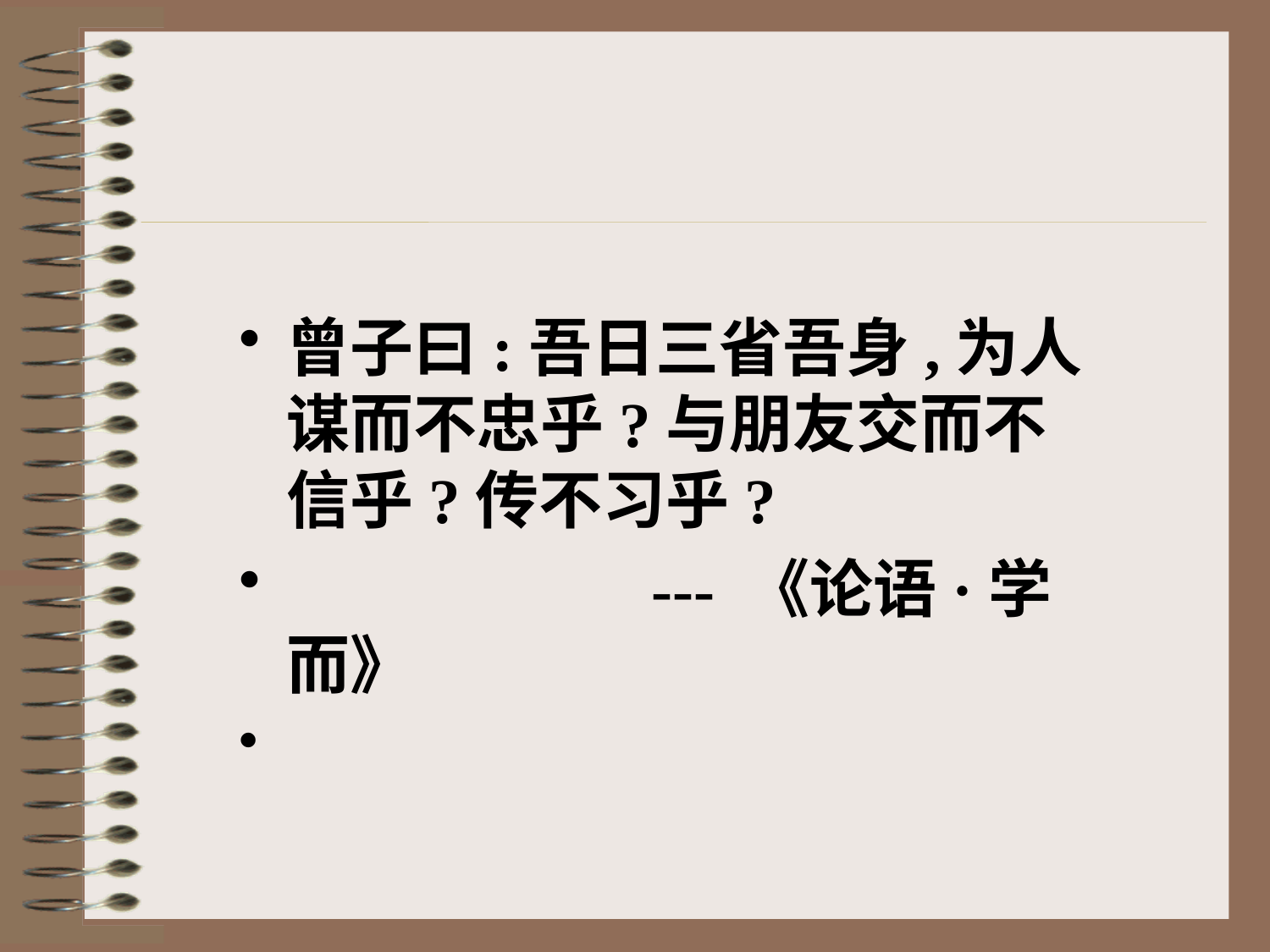

#
曾子曰:吾日三省吾身,为人谋而不忠乎?与朋友交而不信乎?传不习乎?
                       --- 《论语·学而》